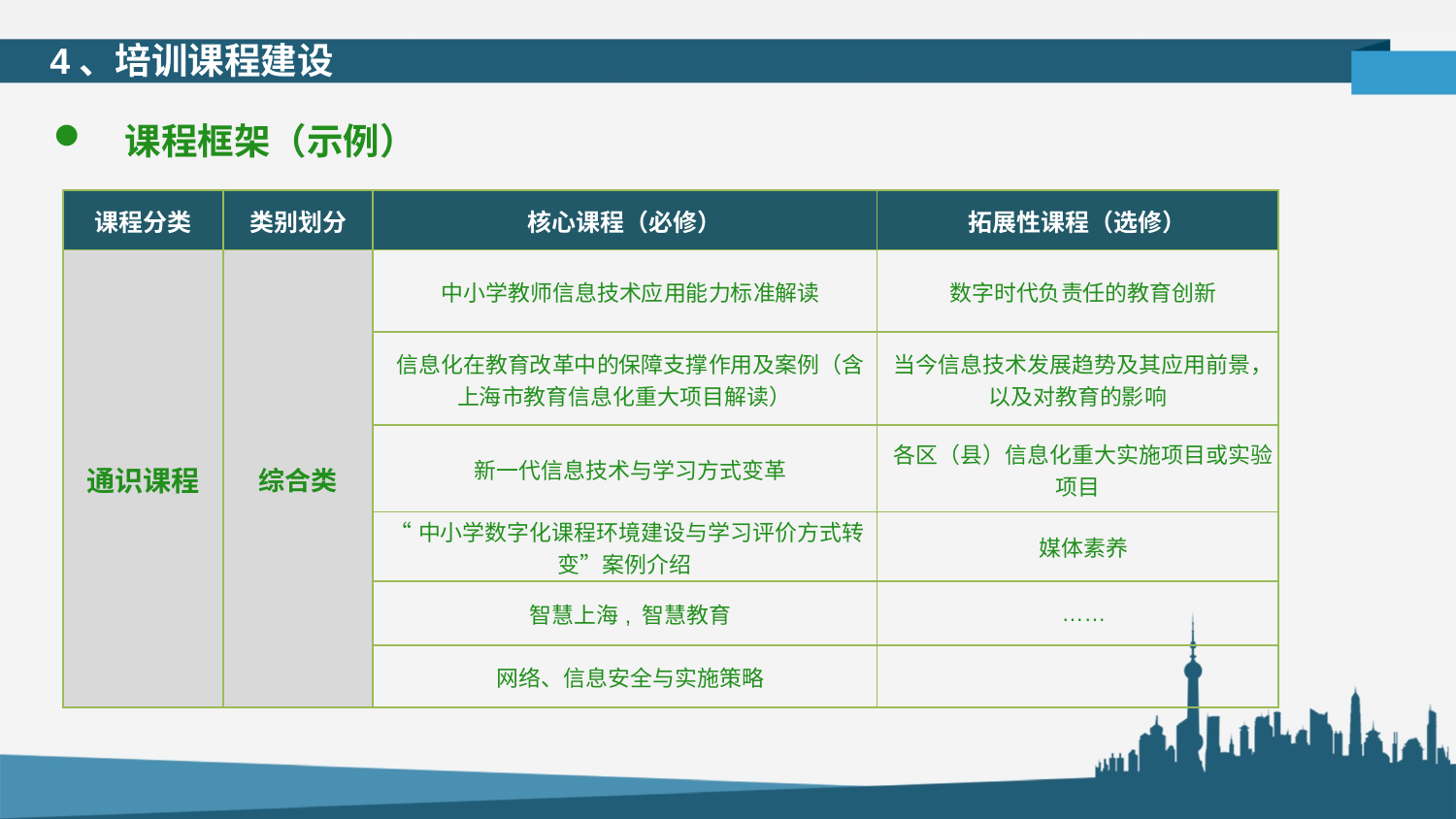

4、培训课程建设
 课程框架（示例）
| 课程分类 | 类别划分 | 核心课程（必修） | 拓展性课程（选修） |
| --- | --- | --- | --- |
| 通识课程 | 综合类 | 中小学教师信息技术应用能力标准解读 | 数字时代负责任的教育创新 |
|  |  | 信息化在教育改革中的保障支撑作用及案例（含上海市教育信息化重大项目解读） | 当今信息技术发展趋势及其应用前景，以及对教育的影响 |
|  |  | 新一代信息技术与学习方式变革 | 各区（县）信息化重大实施项目或实验项目 |
|  |  | “中小学数字化课程环境建设与学习评价方式转变”案例介绍 | 媒体素养 |
|  |  | 智慧上海, 智慧教育 | …… |
|  |  | 网络、信息安全与实施策略 |  |